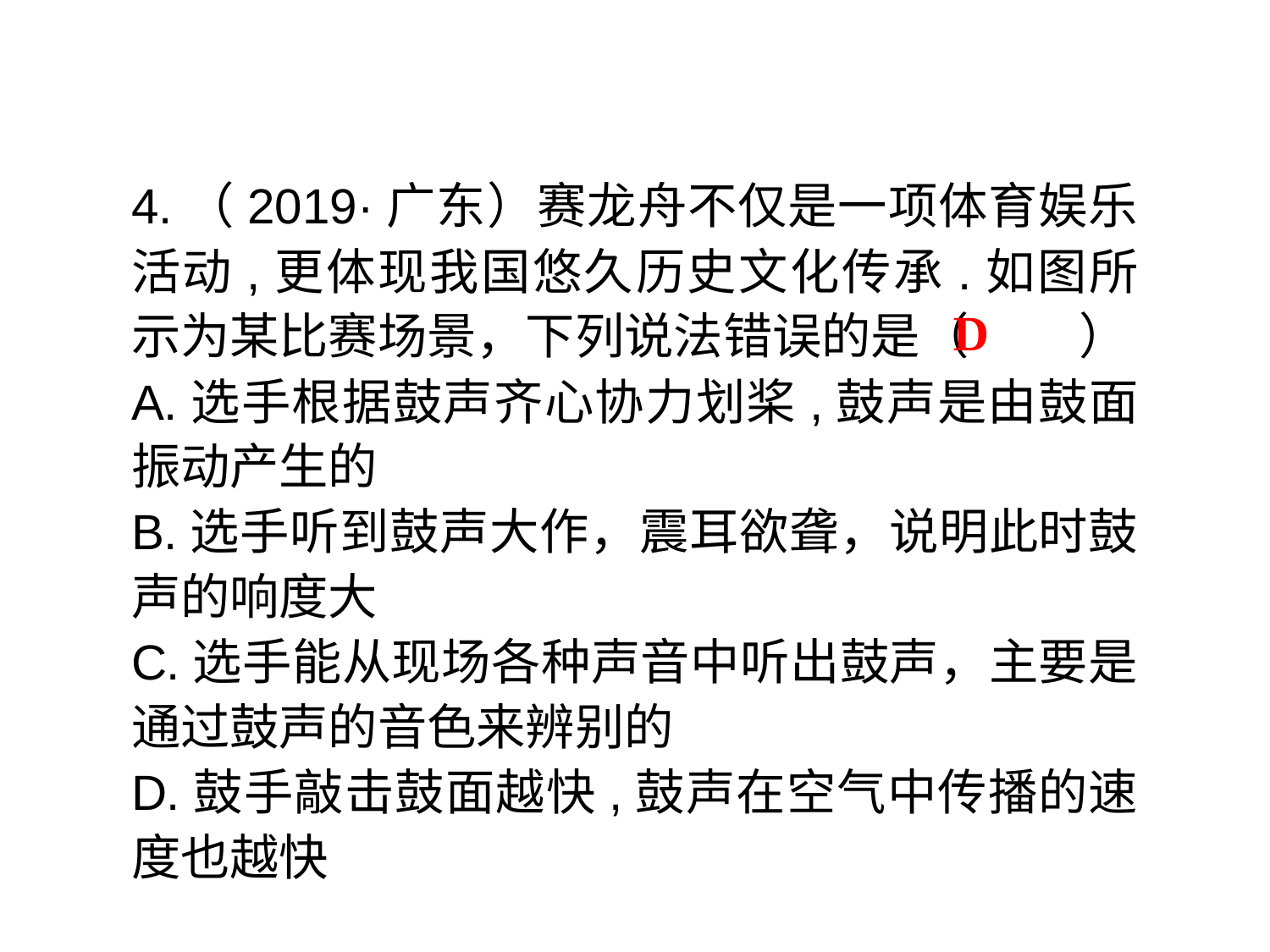

4.（2019·广东）赛龙舟不仅是一项体育娱乐活动,更体现我国悠久历史文化传承.如图所示为某比赛场景，下列说法错误的是（　 　）
A.选手根据鼓声齐心协力划桨,鼓声是由鼓面振动产生的
B.选手听到鼓声大作，震耳欲聋，说明此时鼓声的响度大
C.选手能从现场各种声音中听出鼓声，主要是通过鼓声的音色来辨别的
D.鼓手敲击鼓面越快,鼓声在空气中传播的速度也越快
D